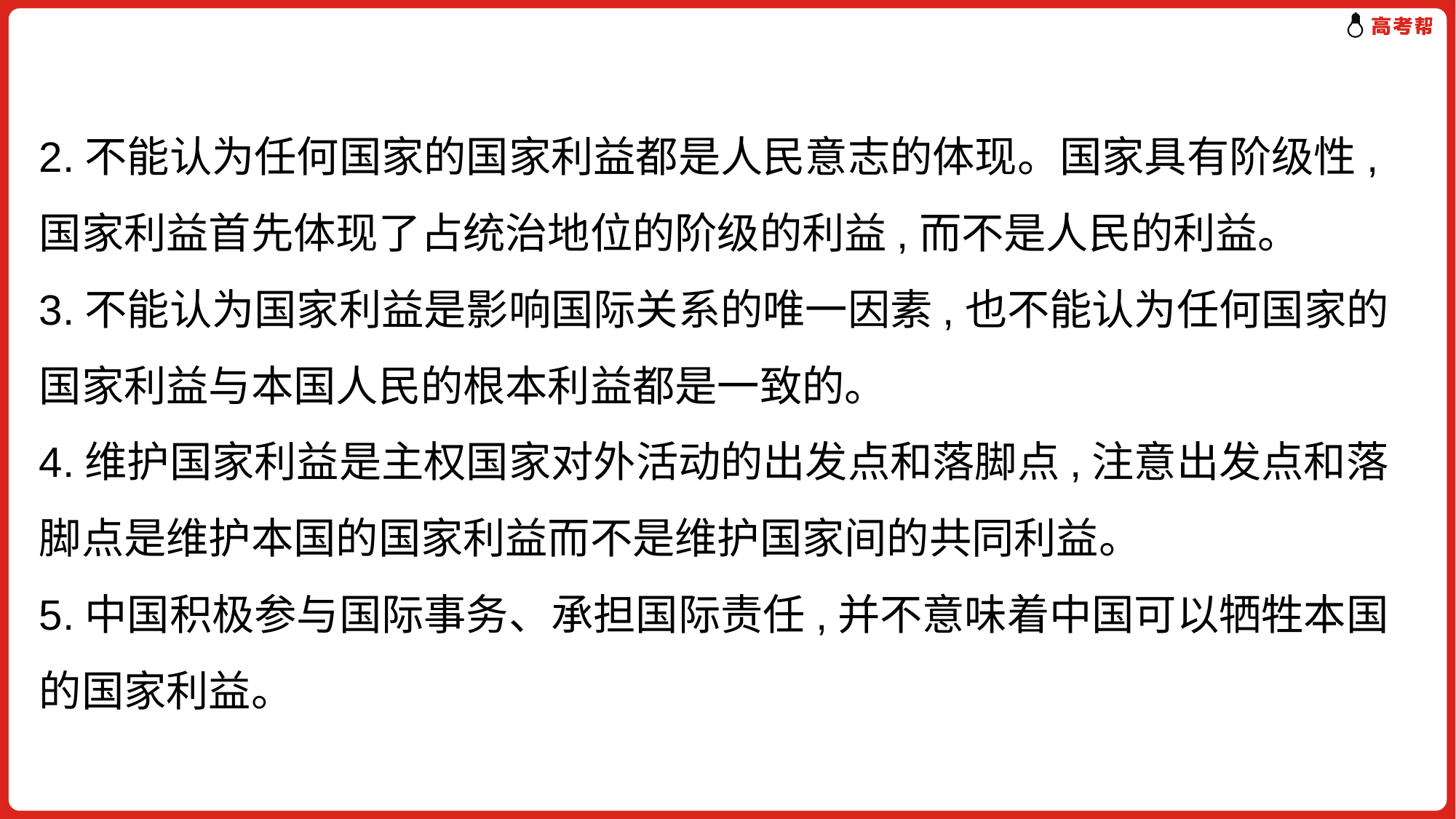

# 2.不能认为任何国家的国家利益都是人民意志的体现。国家具有阶级性,国家利益首先体现了占统治地位的阶级的利益,而不是人民的利益。 3.不能认为国家利益是影响国际关系的唯一因素,也不能认为任何国家的国家利益与本国人民的根本利益都是一致的。 4.维护国家利益是主权国家对外活动的出发点和落脚点,注意出发点和落脚点是维护本国的国家利益而不是维护国家间的共同利益。 5.中国积极参与国际事务、承担国际责任,并不意味着中国可以牺牲本国的国家利益。